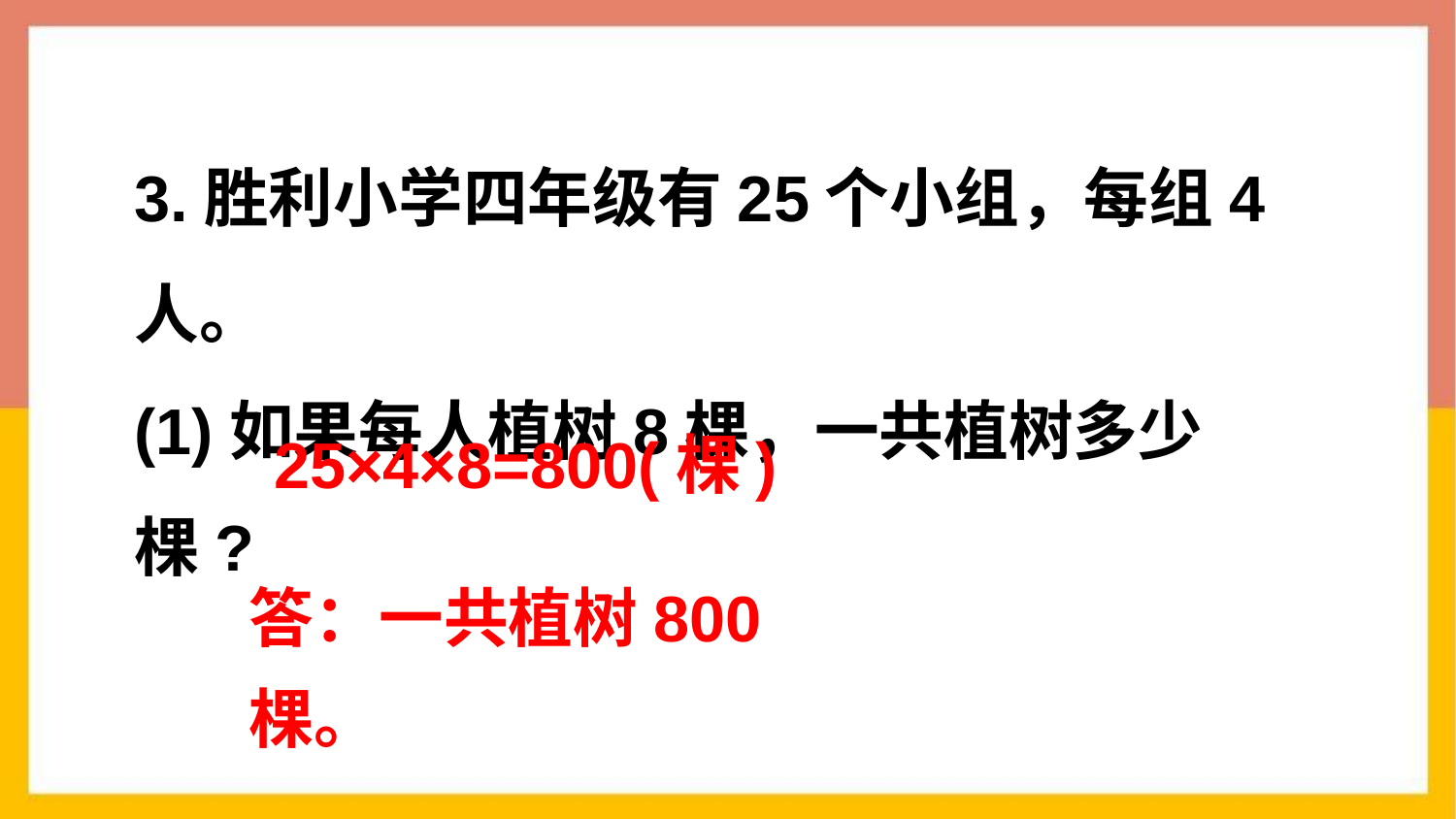

3.胜利小学四年级有25个小组，每组4人。
(1)如果每人植树8棵，一共植树多少棵?
  25×4×8=800(棵)
答：一共植树800棵。